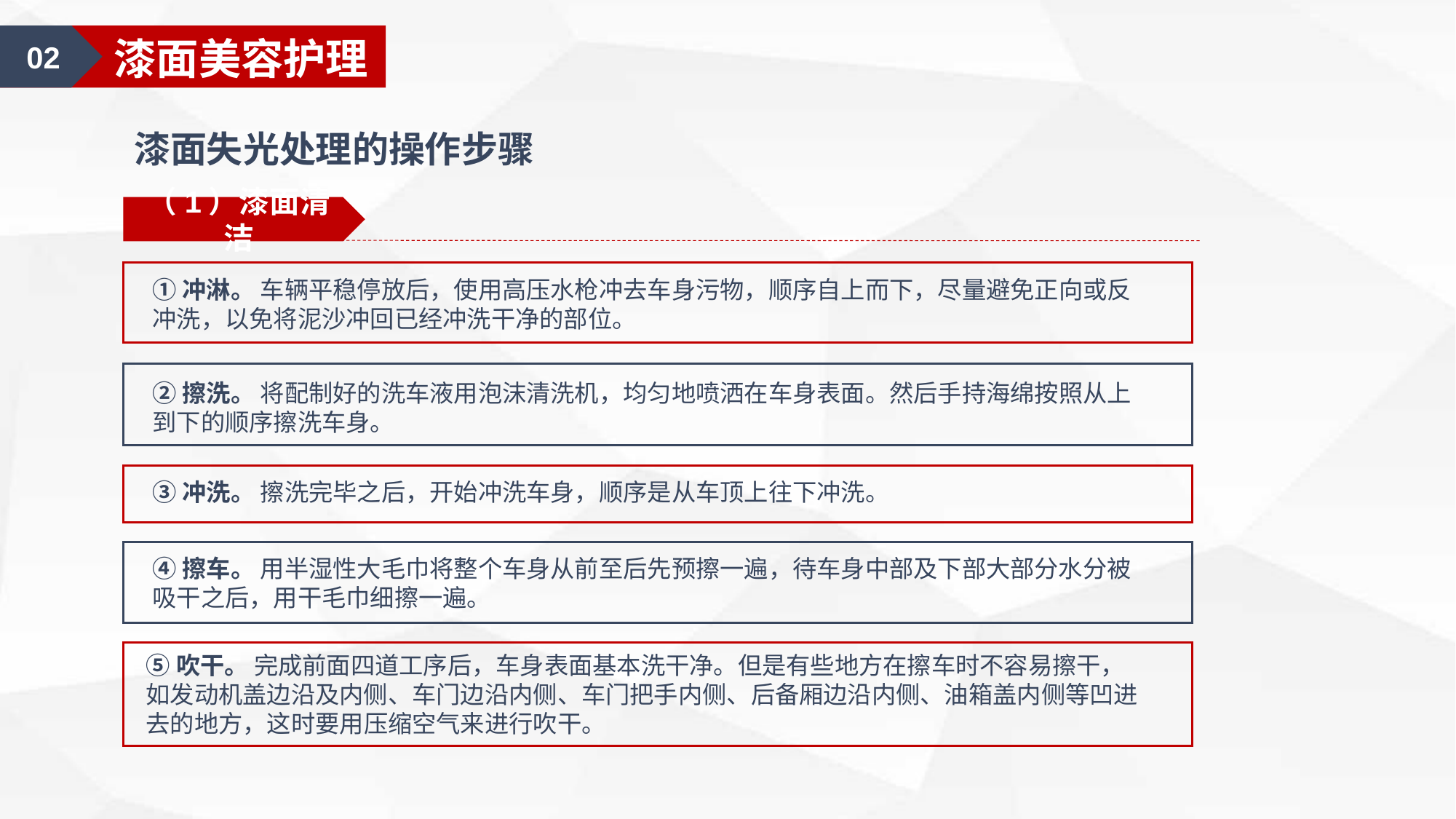

02
漆面美容护理
漆面失光处理的操作步骤
（1）漆面清洁

①冲淋。 车辆平稳停放后，使用高压水枪冲去车身污物，顺序自上而下，尽量避免正向或反冲洗，以免将泥沙冲回已经冲洗干净的部位。

②擦洗。 将配制好的洗车液用泡沫清洗机，均匀地喷洒在车身表面。然后手持海绵按照从上到下的顺序擦洗车身。

③冲洗。 擦洗完毕之后，开始冲洗车身，顺序是从车顶上往下冲洗。

④擦车。 用半湿性大毛巾将整个车身从前至后先预擦一遍，待车身中部及下部大部分水分被吸干之后，用干毛巾细擦一遍。

⑤吹干。 完成前面四道工序后，车身表面基本洗干净。但是有些地方在擦车时不容易擦干，如发动机盖边沿及内侧、车门边沿内侧、车门把手内侧、后备厢边沿内侧、油箱盖内侧等凹进去的地方，这时要用压缩空气来进行吹干。